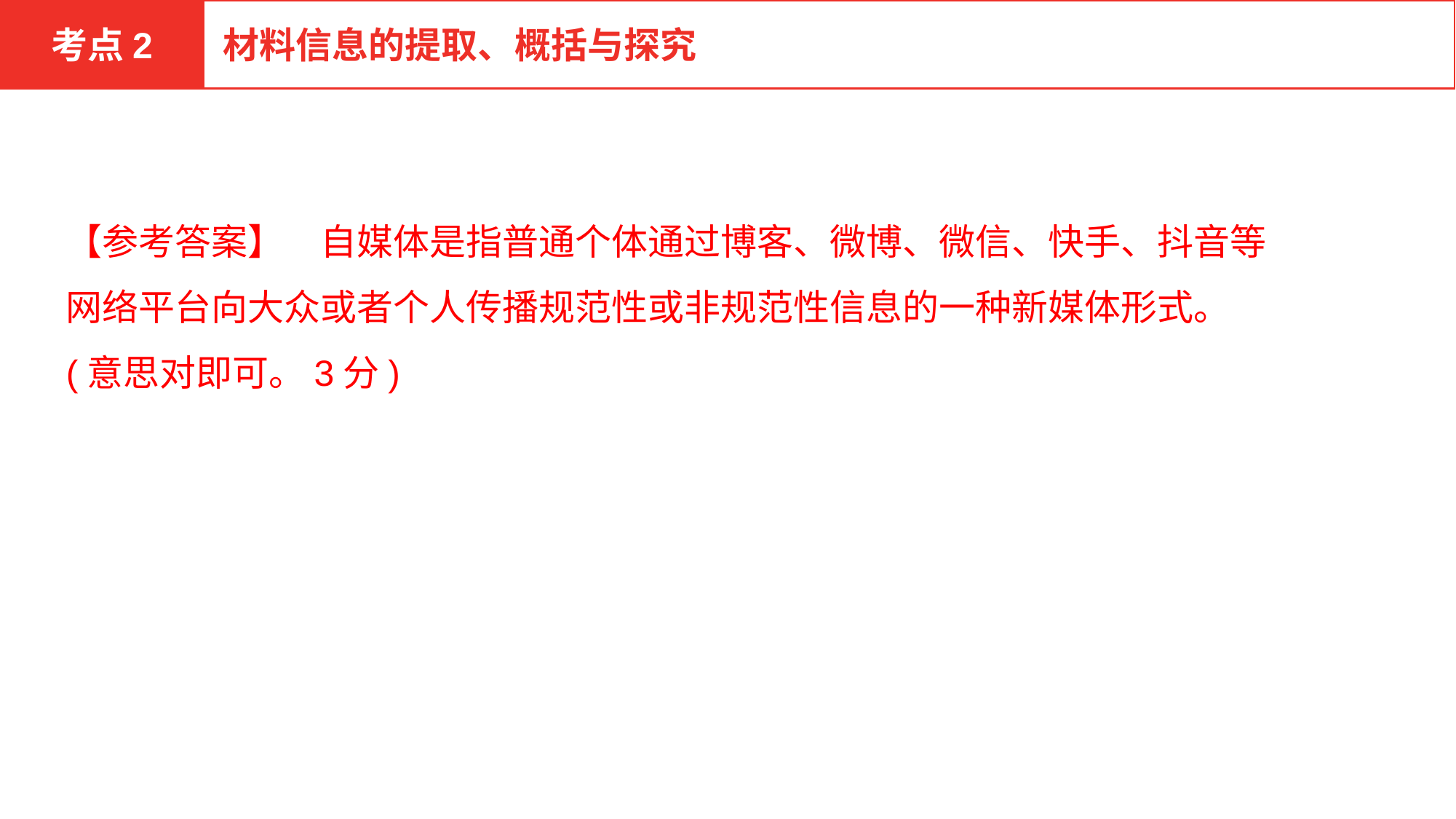

考点2
材料信息的提取、概括与探究

【参考答案】　自媒体是指普通个体通过博客、微博、微信、快手、抖音等网络平台向大众或者个人传播规范性或非规范性信息的一种新媒体形式。(意思对即可。3分)